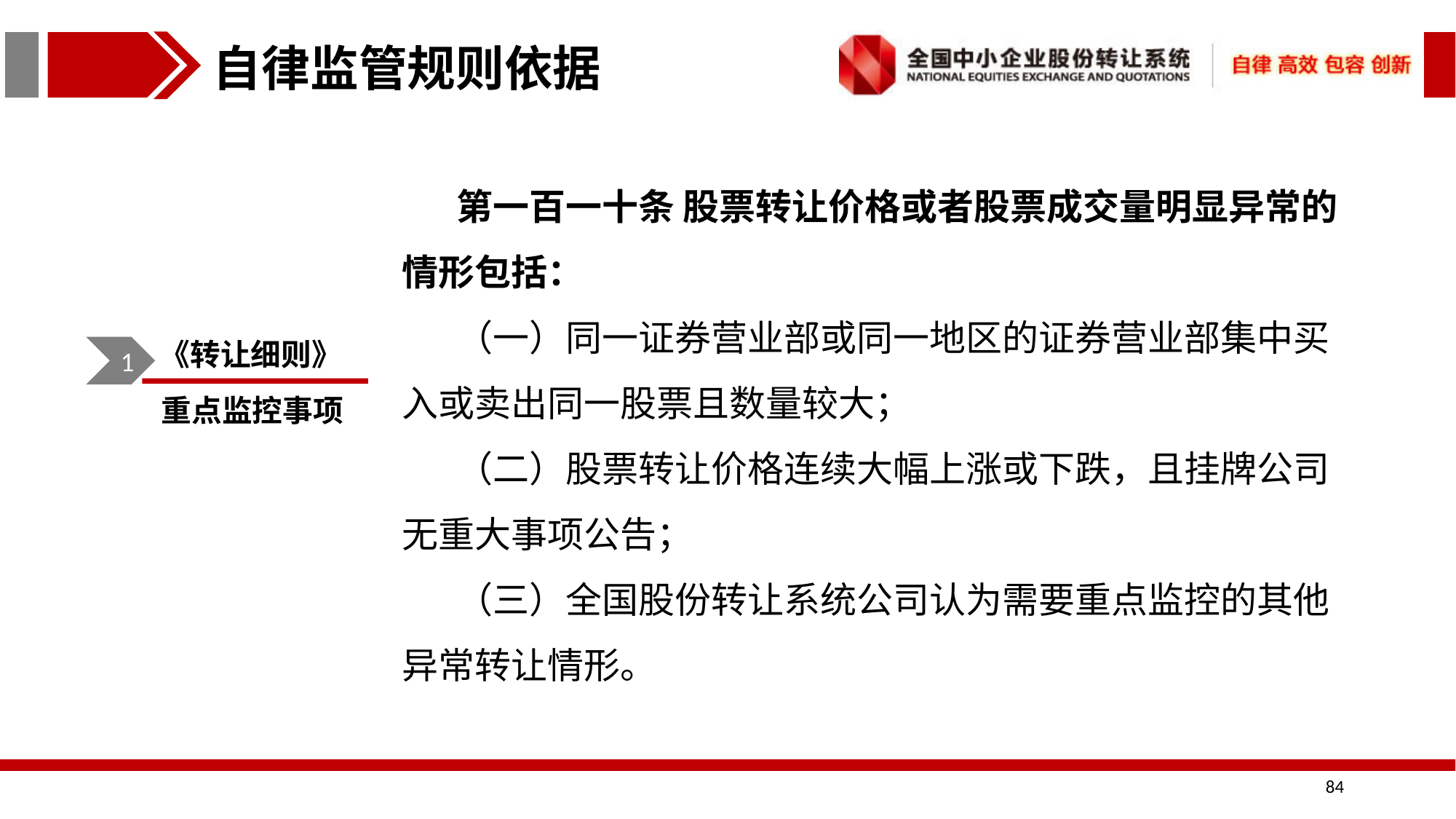

自律监管规则依据
第一百一十条 股票转让价格或者股票成交量明显异常的情形包括：
（一）同一证券营业部或同一地区的证券营业部集中买入或卖出同一股票且数量较大；
（二）股票转让价格连续大幅上涨或下跌，且挂牌公司无重大事项公告；
（三）全国股份转让系统公司认为需要重点监控的其他异常转让情形。
《转让细则》
1

重点监控事项
84